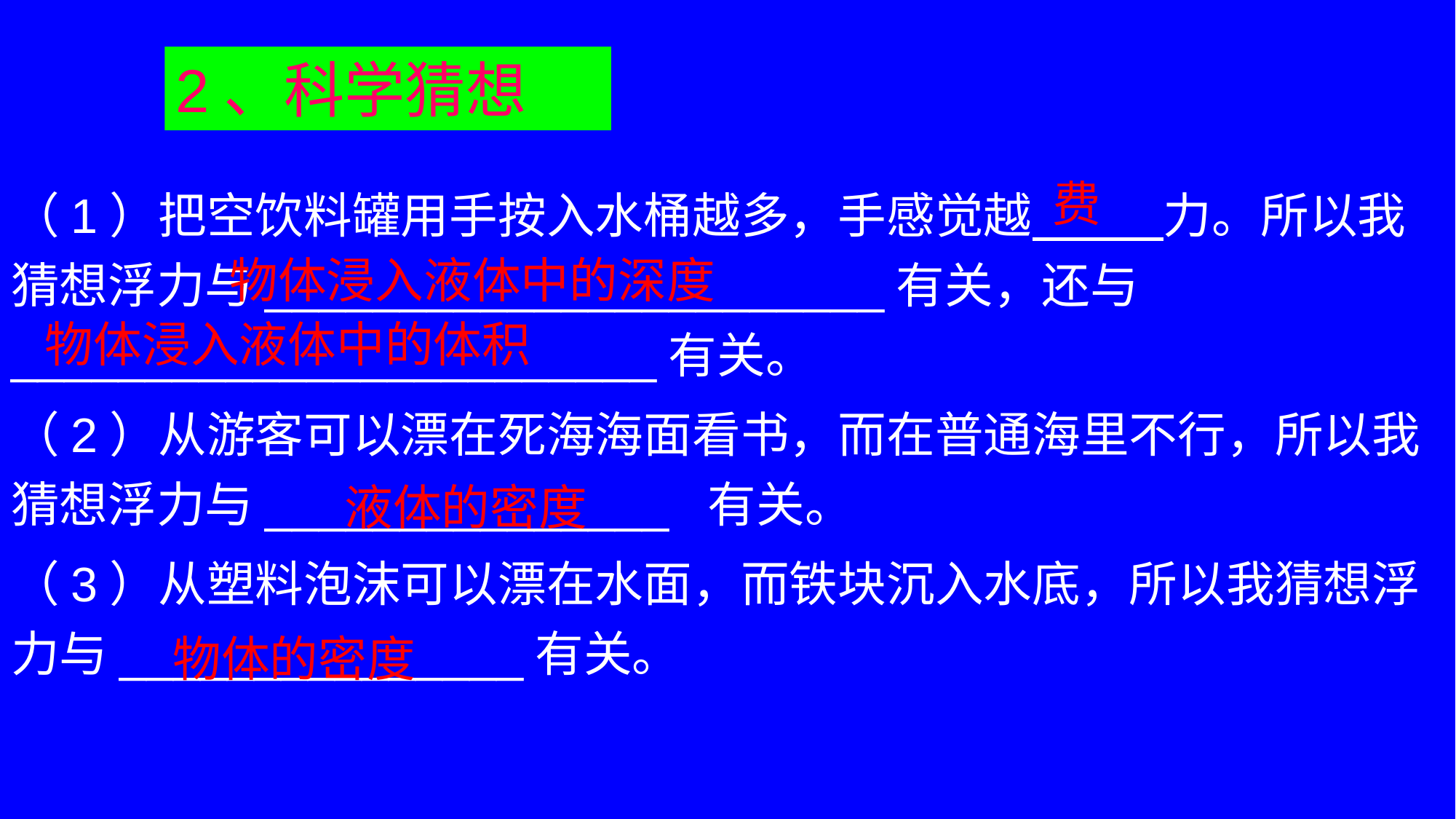

（1）把空饮料罐用手按入水桶越多，手感觉越            力。所以我猜想浮力与_______________________有关，还与  ________________________有关。
（2）从游客可以漂在死海海面看书，而在普通海里不行，所以我猜想浮力与_______________  有关。
（3）从塑料泡沫可以漂在水面，而铁块沉入水底，所以我猜想浮力与_______________有关。
2、科学猜想

费
物体浸入液体中的深度
    物体浸入液体中的体积
  液体的密度
   物体的密度